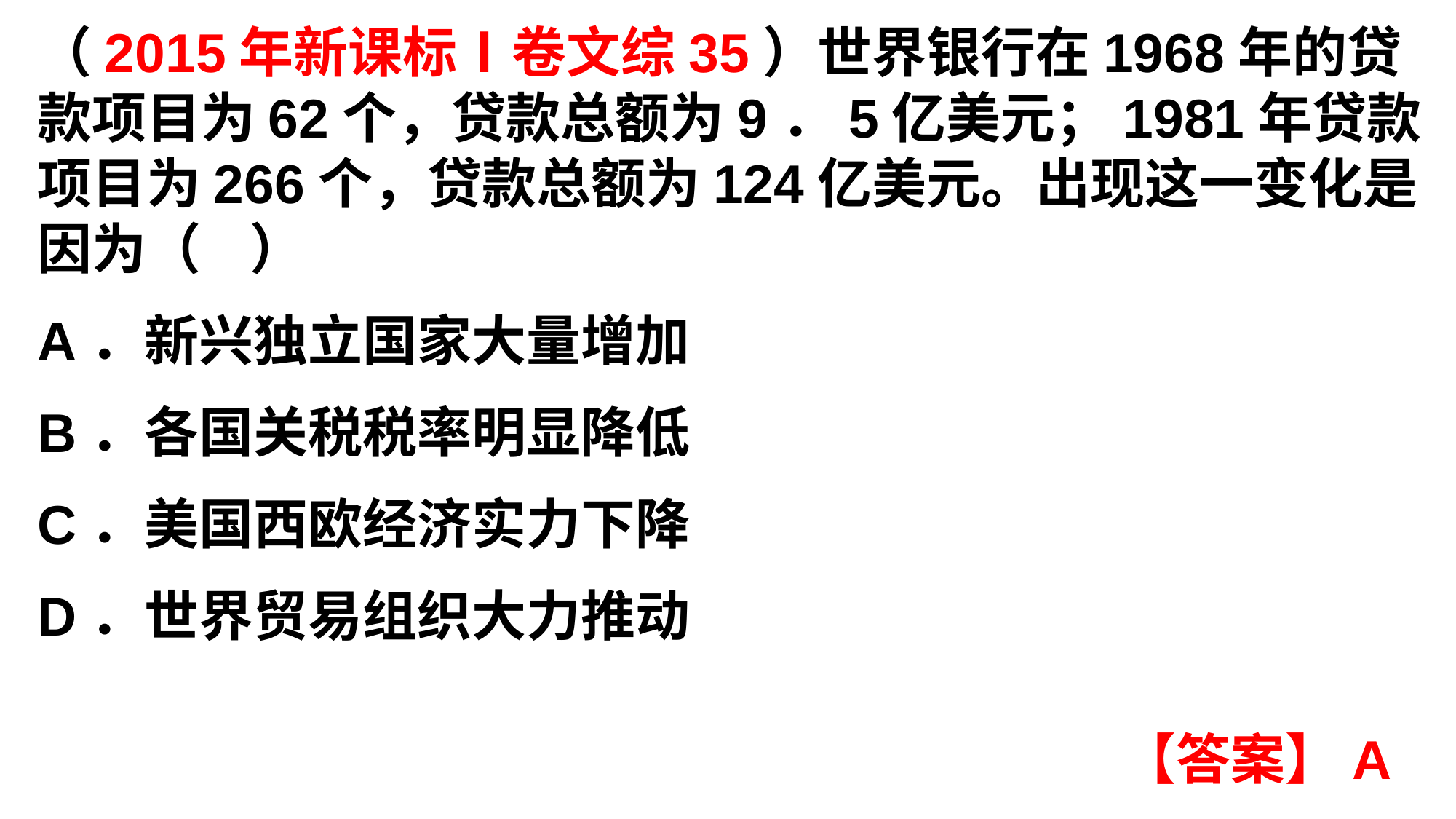

（2015年新课标Ⅰ卷文综35）世界银行在1968年的贷款项目为62个，贷款总额为9．5亿美元；1981年贷款项目为266个，贷款总额为124亿美元。出现这一变化是因为（    ）A．新兴独立国家大量增加
B．各国关税税率明显降低C．美国西欧经济实力下降
D．世界贸易组织大力推动

【答案】A